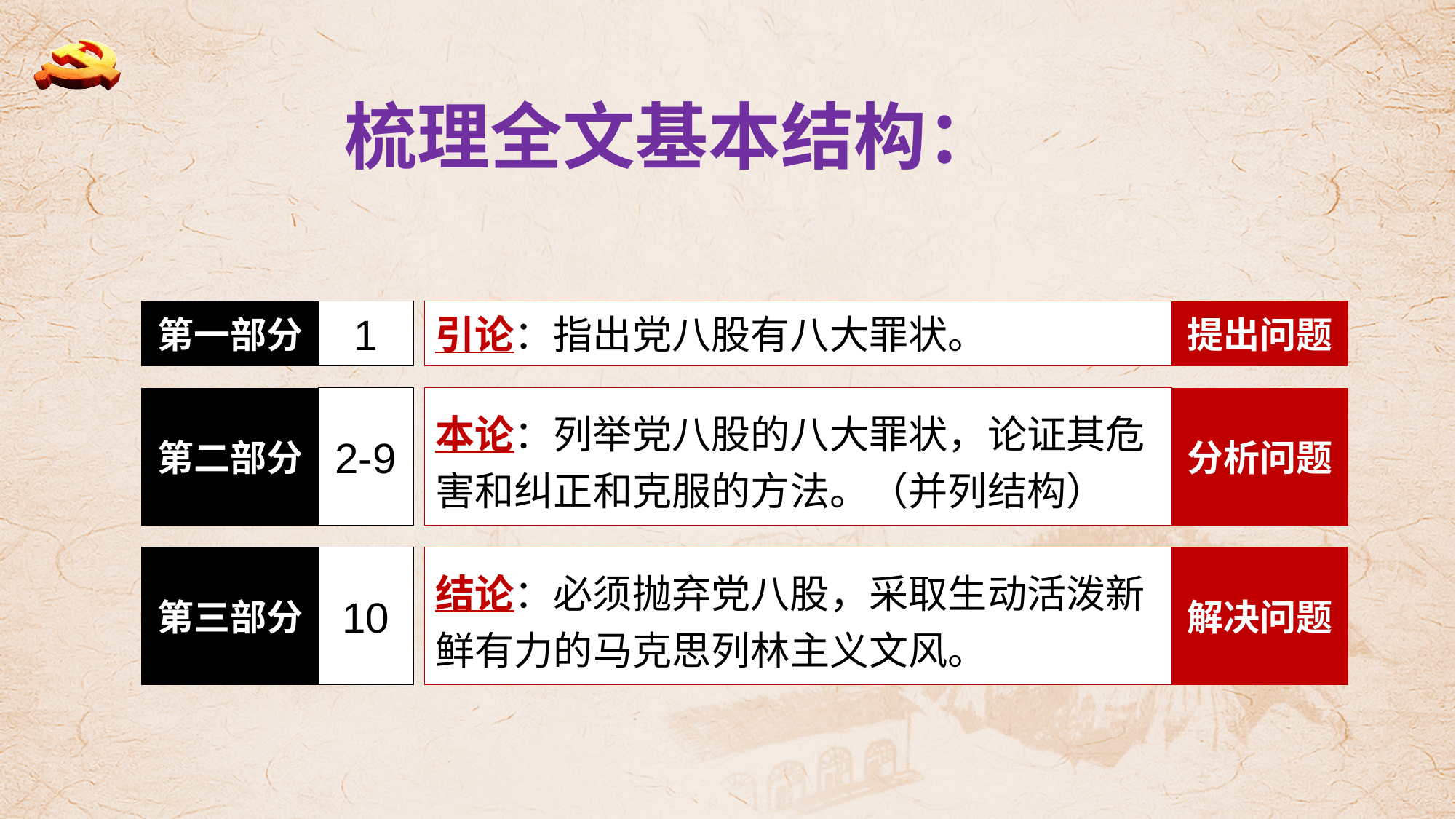

梳理全文基本结构：
1
引论：指出党八股有八大罪状。
第一部分
提出问题
2-9
本论：列举党八股的八大罪状，论证其危害和纠正和克服的方法。（并列结构）
第二部分
分析问题
10
结论：必须抛弃党八股，采取生动活泼新鲜有力的马克思列林主义文风。
第三部分
解决问题